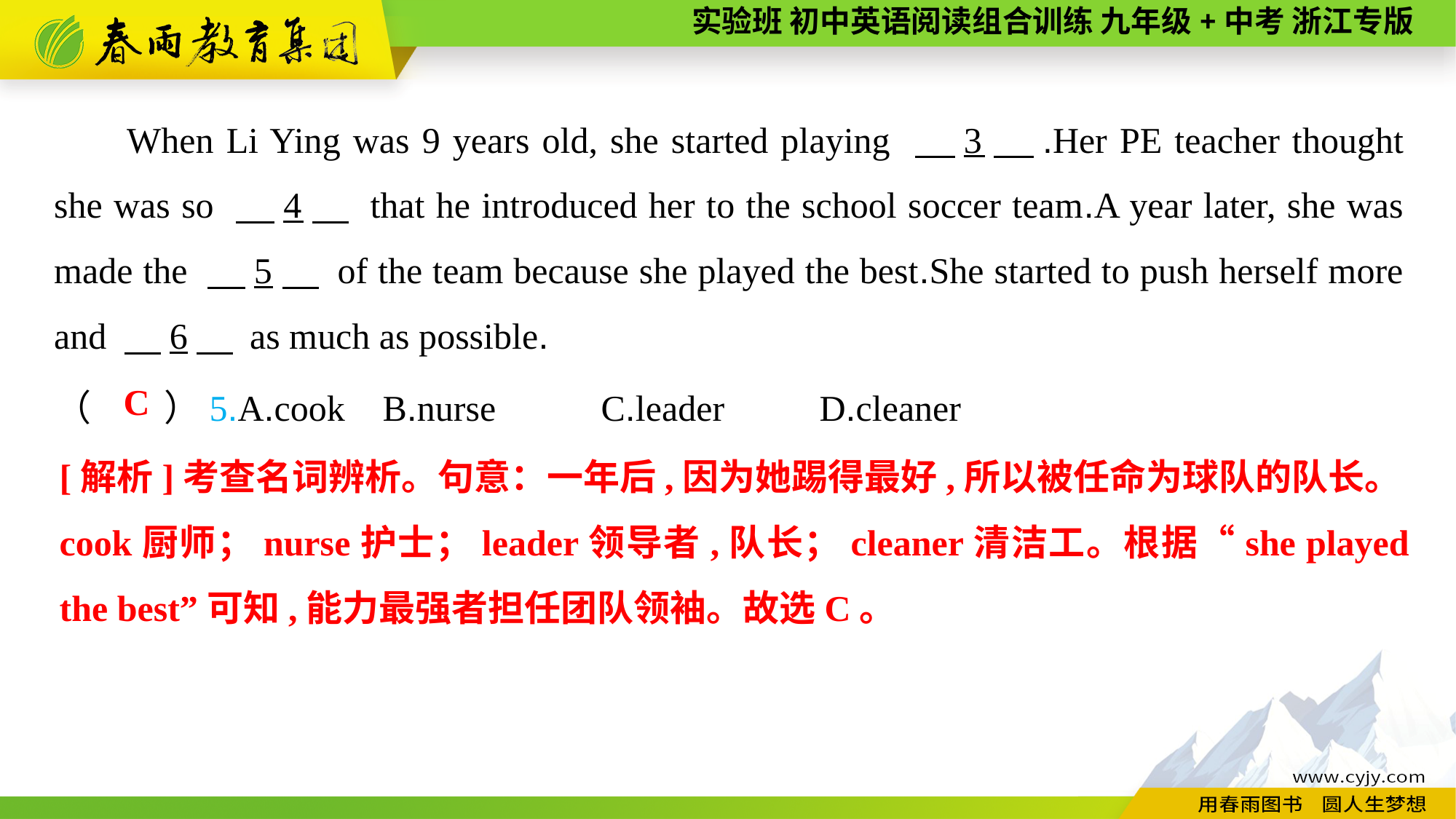

When Li Ying was 9 years old, she started playing 　3　.Her PE teacher thought she was so 　4　 that he introduced her to the school soccer team.A year later, she was made the 　5　 of the team because she played the best.She started to push herself more and 　6　 as much as possible.
（　　）5.A.cook	B.nurse	C.leader	D.cleaner
C
[解析]考查名词辨析。句意：一年后,因为她踢得最好,所以被任命为球队的队长。cook厨师；nurse护士；leader领导者,队长；cleaner清洁工。根据“she played the best”可知,能力最强者担任团队领袖。故选C。